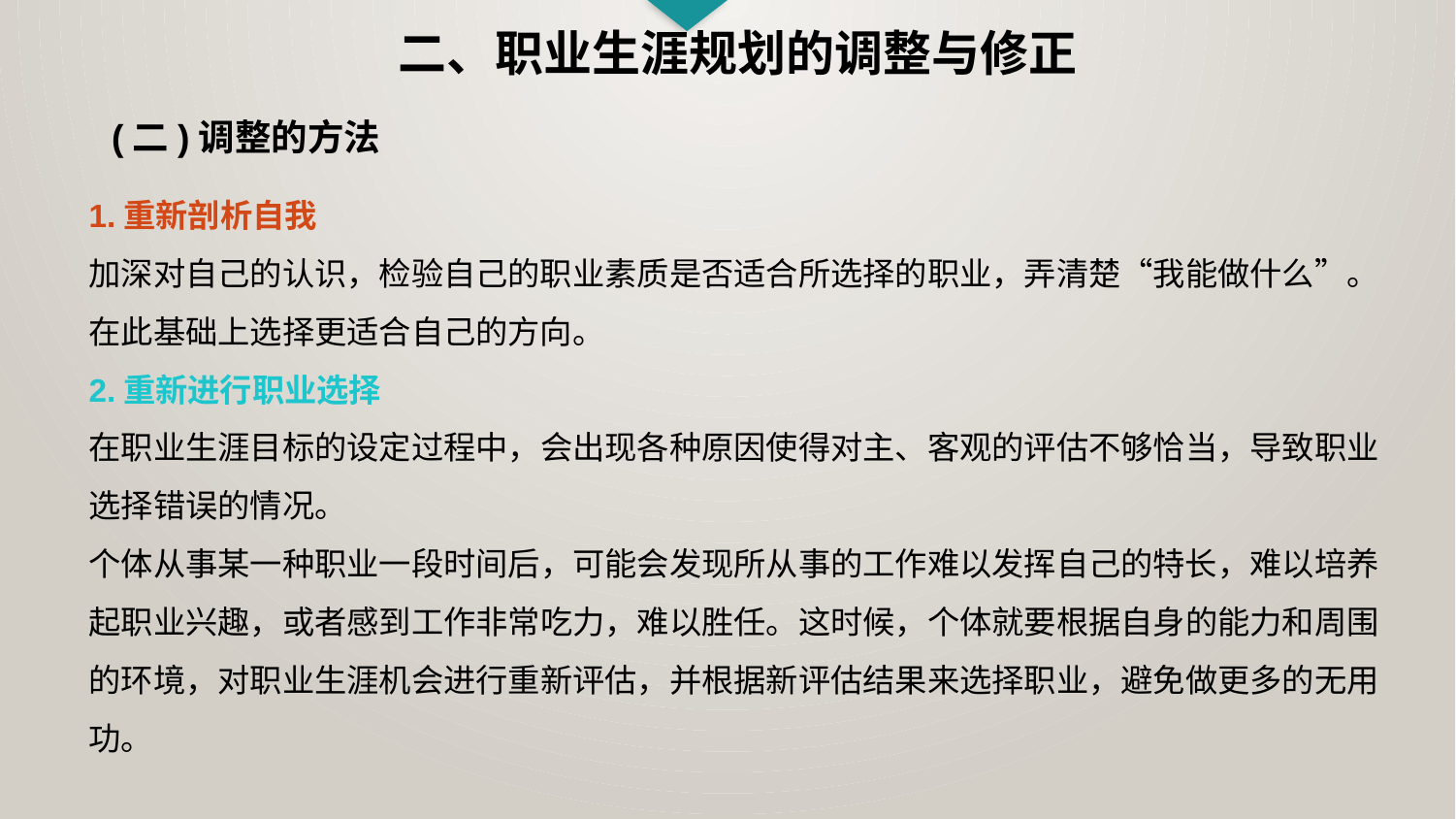

二、职业生涯规划的调整与修正
(二)调整的方法
1.重新剖析自我
加深对自己的认识，检验自己的职业素质是否适合所选择的职业，弄清楚“我能做什么”。在此基础上选择更适合自己的方向。
2.重新进行职业选择
在职业生涯目标的设定过程中，会出现各种原因使得对主、客观的评估不够恰当，导致职业选择错误的情况。
个体从事某一种职业一段时间后，可能会发现所从事的工作难以发挥自己的特长，难以培养起职业兴趣，或者感到工作非常吃力，难以胜任。这时候，个体就要根据自身的能力和周围的环境，对职业生涯机会进行重新评估，并根据新评估结果来选择职业，避免做更多的无用功。
86